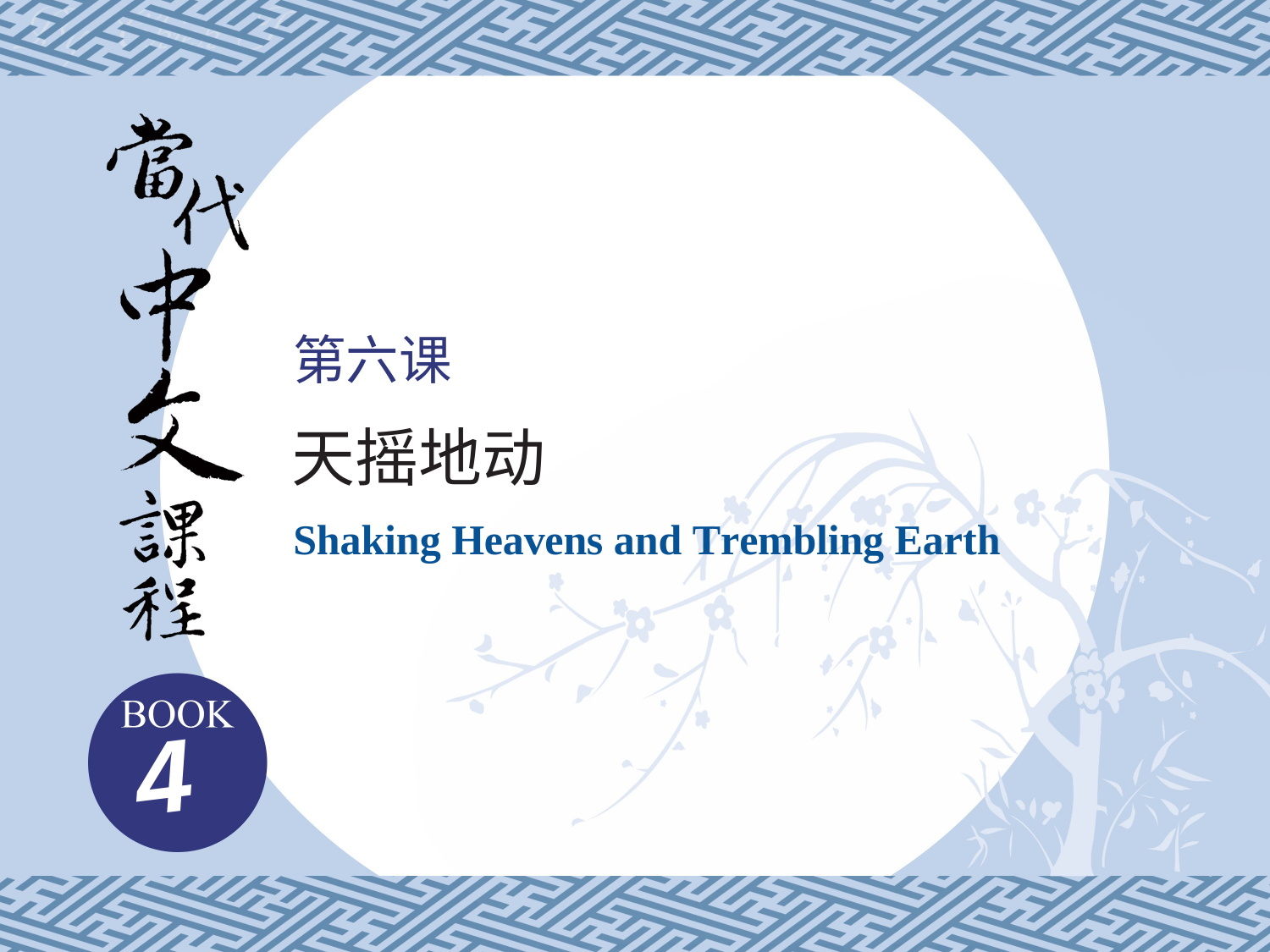

第六课
天摇地动
Shaking Heavens and Trembling Earth
4